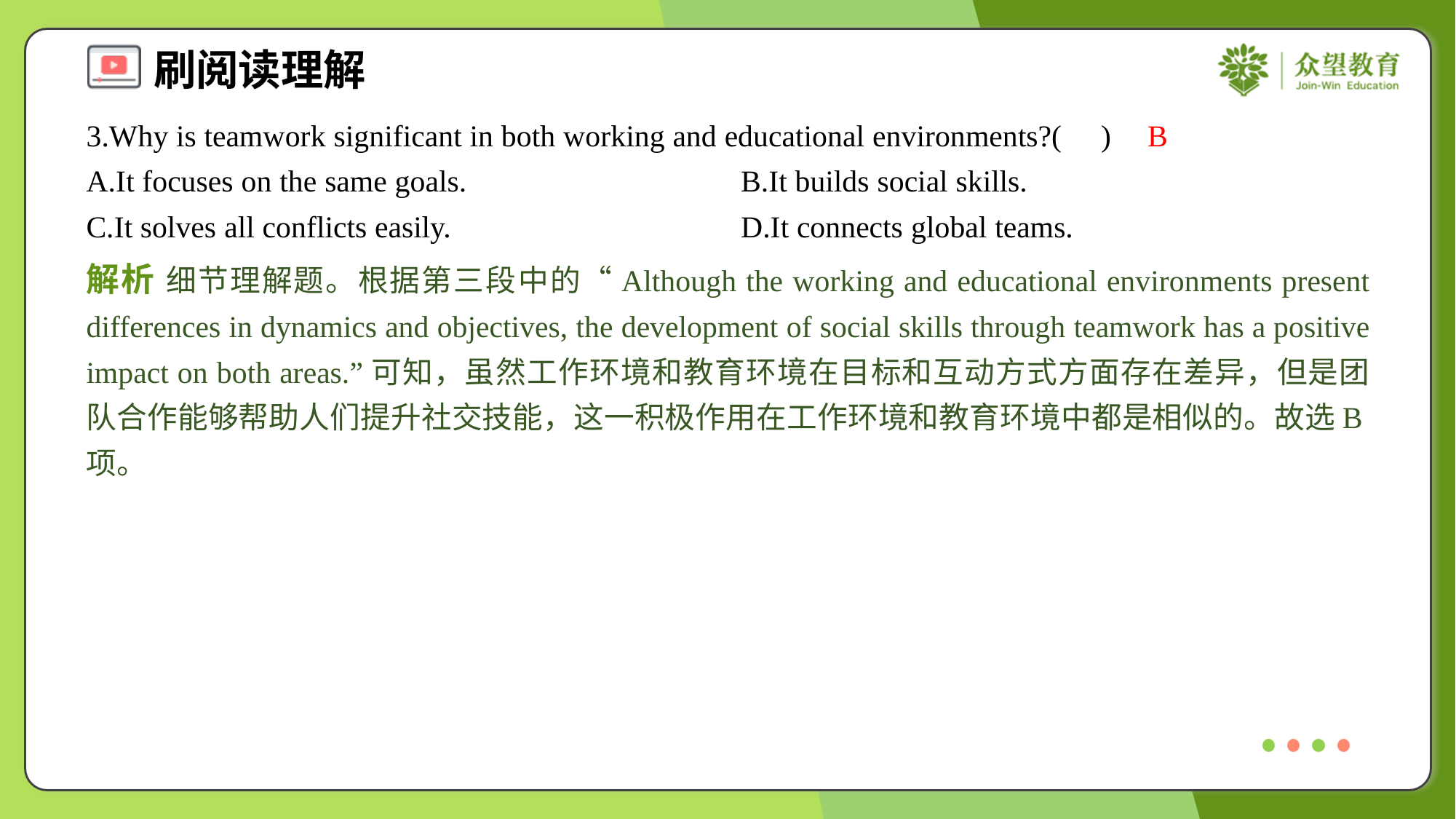

3.Why is teamwork significant in both working and educational environments?(     )
B
A.It focuses on the same goals.	B.It builds social skills.
C.It solves all conflicts easily.	D.It connects global teams.
解析 细节理解题。根据第三段中的“Although the working and educational environments present differences in dynamics and objectives, the development of social skills through teamwork has a positive impact on both areas.”可知，虽然工作环境和教育环境在目标和互动方式方面存在差异，但是团队合作能够帮助人们提升社交技能，这一积极作用在工作环境和教育环境中都是相似的。故选B项。